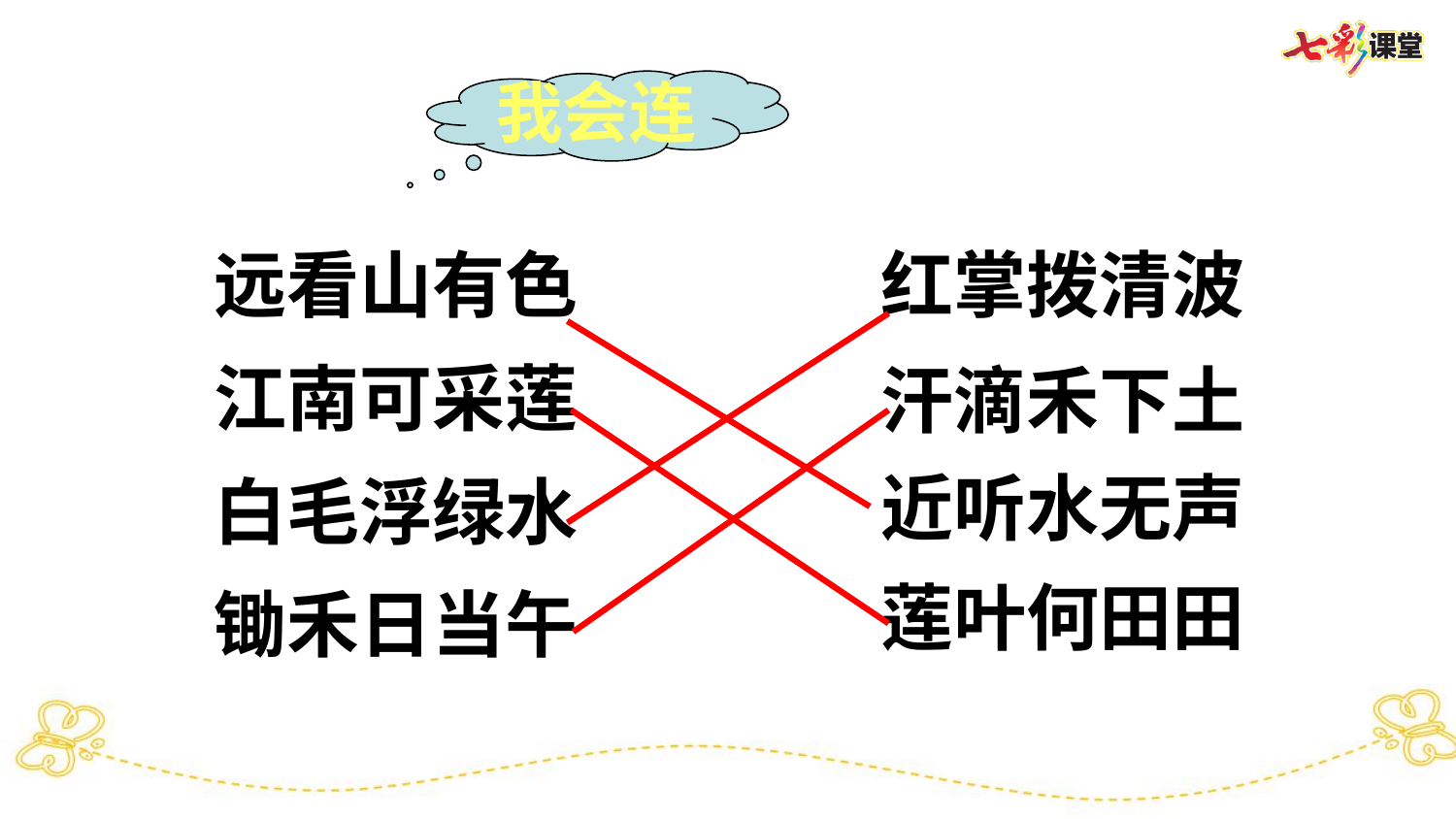

我会连

远看山有色
红掌拨清波
江南可采莲
汗滴禾下土
近听水无声
白毛浮绿水
莲叶何田田
锄禾日当午